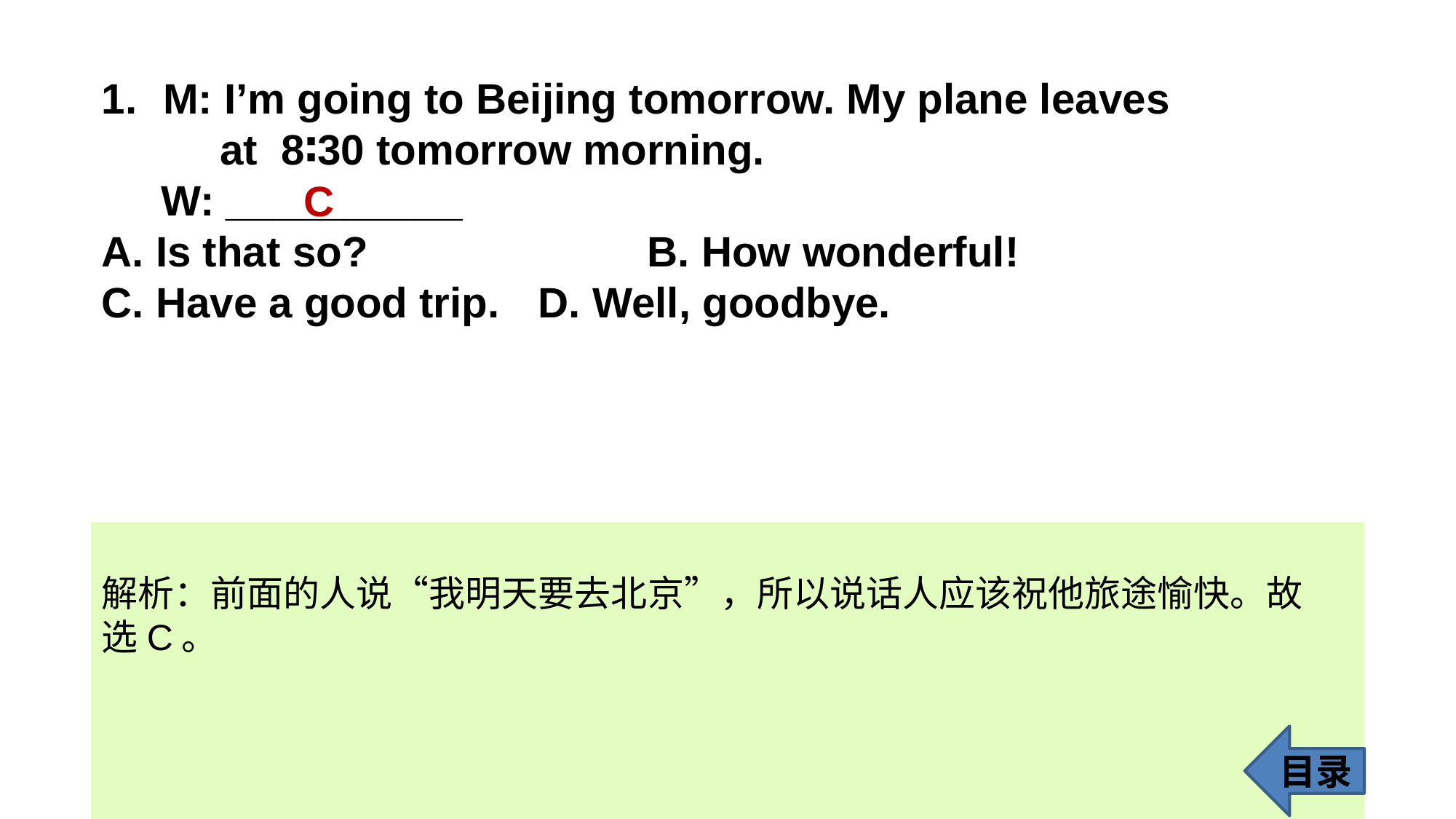

M: I’m going to Beijing tomorrow. My plane leaves
          at  8∶30 tomorrow morning.
     W: __________
A. Is that so? 			B. How wonderful!
C. Have a good trip. 	D. Well, goodbye.
C

解析：前面的人说“我明天要去北京”，所以说话人应该祝他旅途愉快。故
选C。
目录
5